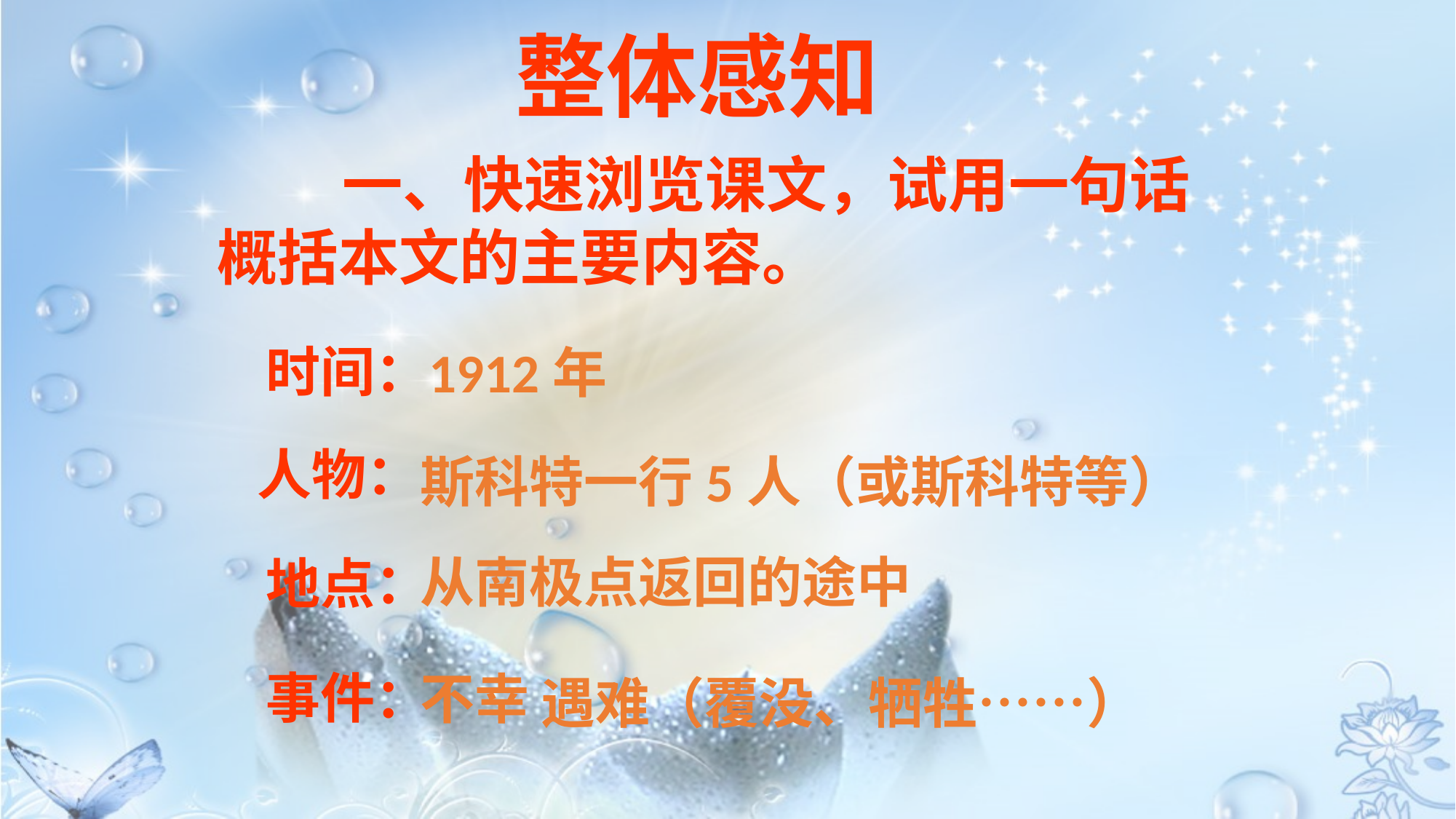

整体感知
        一、快速浏览课文，试用一句话概括本文的主要内容。
时间：
1912年
人物：
斯科特一行5人（或斯科特等）
从南极点返回的途中
地点：
事件：
不幸
遇难（覆没、牺牲……）